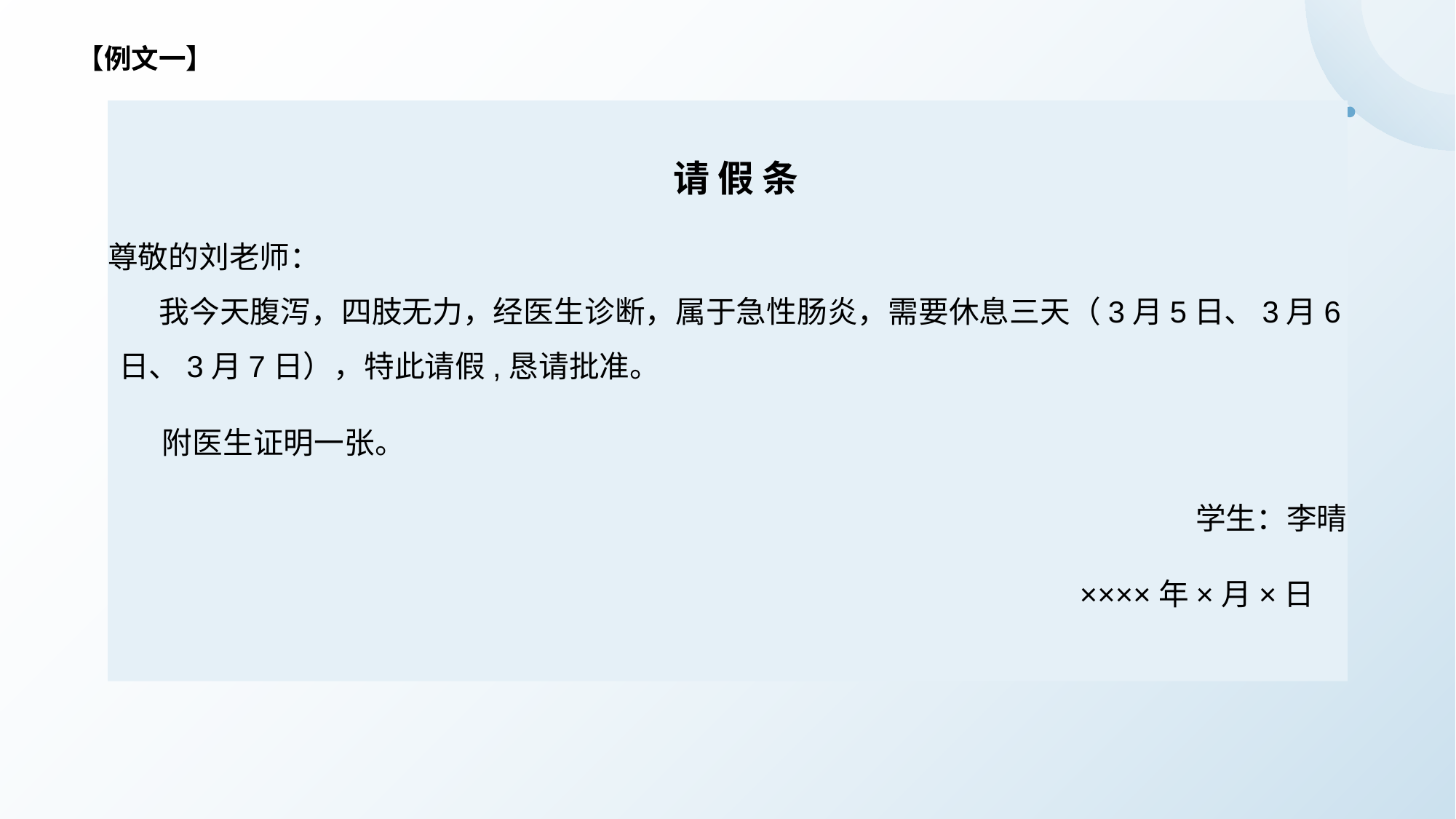

【例文一】

 请 假 条
尊敬的刘老师：
      我今天腹泻，四肢无力，经医生诊断，属于急性肠炎，需要休息三天（3月5日、3月6日、3月7日），特此请假,恳请批准。
       附医生证明一张。
                                                      学生：李晴
                                                                                                                 ××××年×月×日